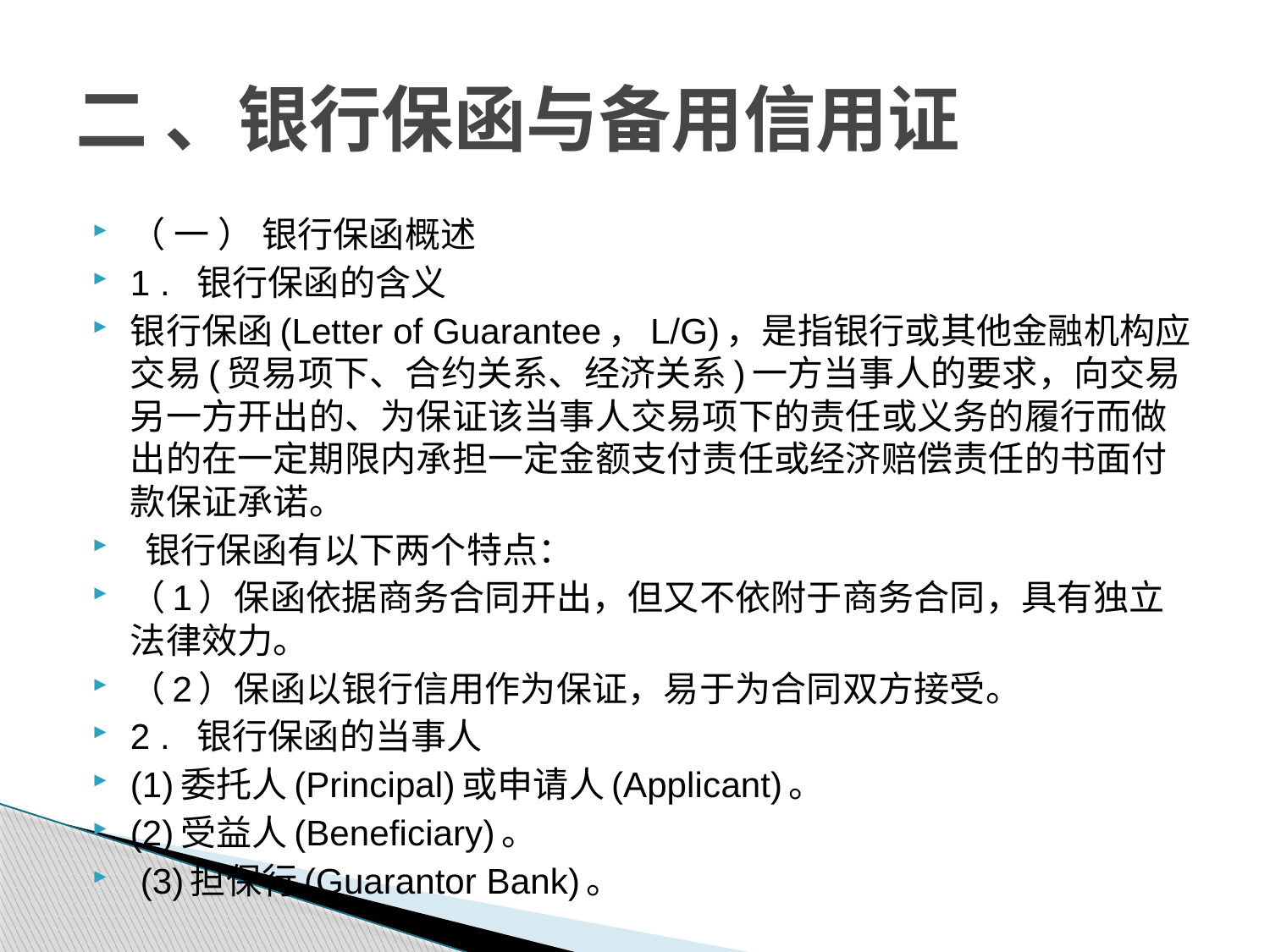

# 二 、银行保函与备用信用证
（ 一 ） 银行保函概述
1 .  银行保函的含义
银行保函(Letter of Guarantee，L/G)，是指银行或其他金融机构应交易(贸易项下、合约关系、经济关系)一方当事人的要求，向交易另一方开出的、为保证该当事人交易项下的责任或义务的履行而做出的在一定期限内承担一定金额支付责任或经济赔偿责任的书面付款保证承诺。
 银行保函有以下两个特点：
（1）保函依据商务合同开出，但又不依附于商务合同，具有独立法律效力。
（2）保函以银行信用作为保证，易于为合同双方接受。
2 .  银行保函的当事人
(1)委托人(Principal)或申请人(Applicant)。
(2)受益人(Beneficiary)。
 (3)担保行(Guarantor Bank)。